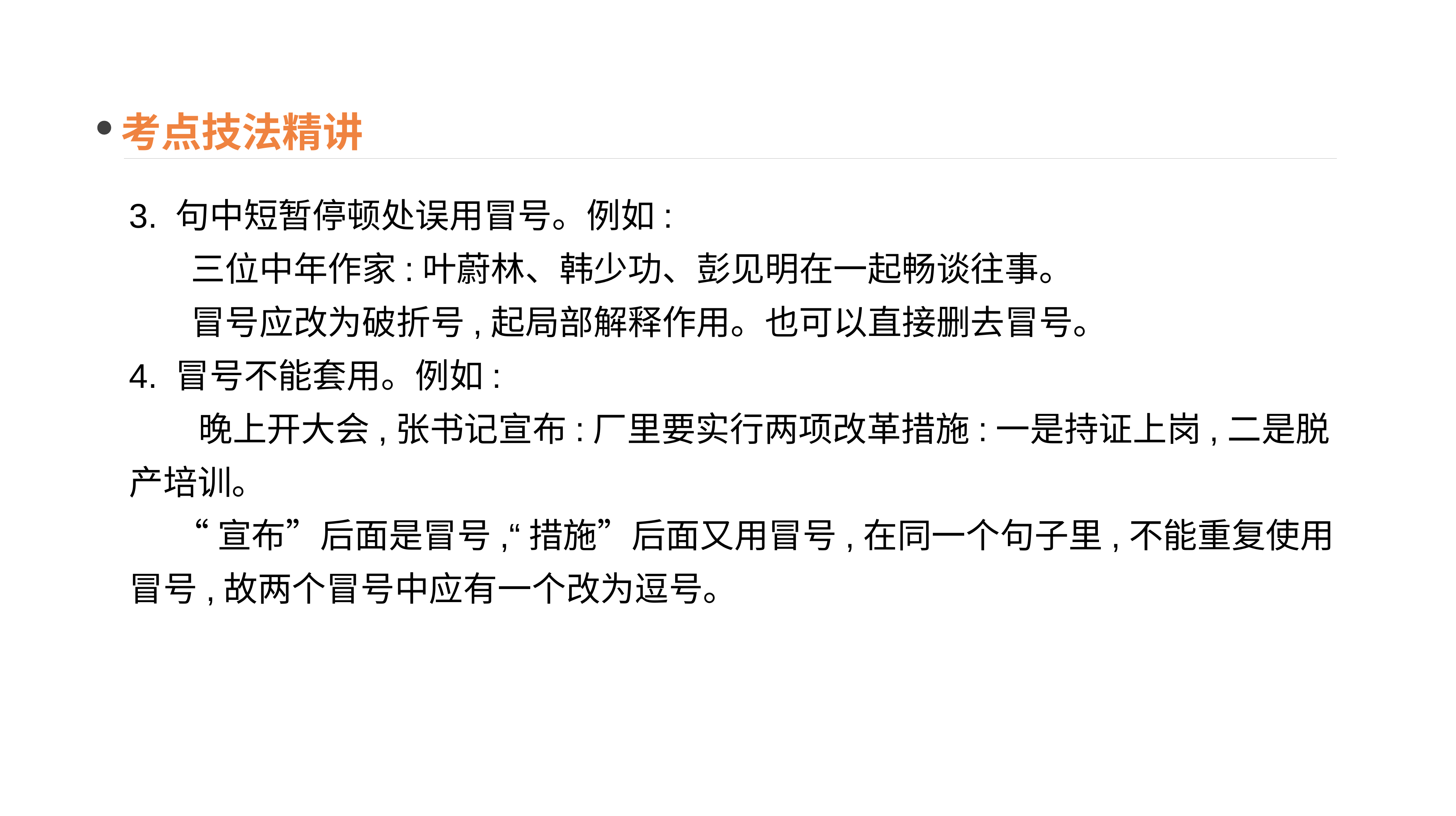

考点技法精讲

3. 句中短暂停顿处误用冒号。例如:
       三位中年作家:叶蔚林、韩少功、彭见明在一起畅谈往事。
       冒号应改为破折号,起局部解释作用。也可以直接删去冒号。
4. 冒号不能套用。例如:
        晚上开大会,张书记宣布:厂里要实行两项改革措施:一是持证上岗,二是脱产培训。
      “宣布”后面是冒号,“措施”后面又用冒号,在同一个句子里,不能重复使用冒号,故两个冒号中应有一个改为逗号。